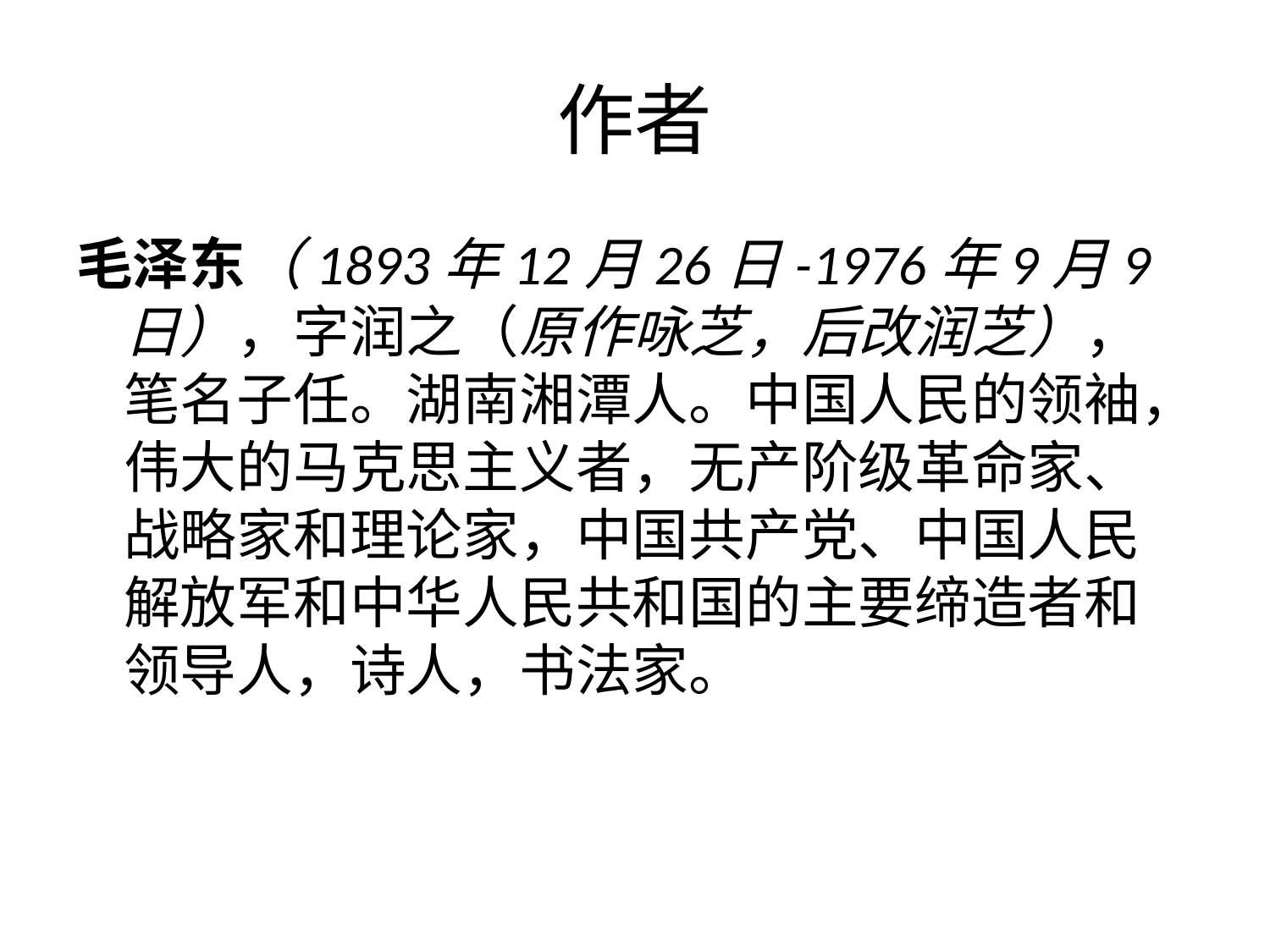

# 作者
毛泽东（1893年12月26日-1976年9月9日），字润之（原作咏芝，后改润芝），笔名子任。湖南湘潭人。中国人民的领袖，伟大的马克思主义者，无产阶级革命家、战略家和理论家，中国共产党、中国人民解放军和中华人民共和国的主要缔造者和领导人，诗人，书法家。